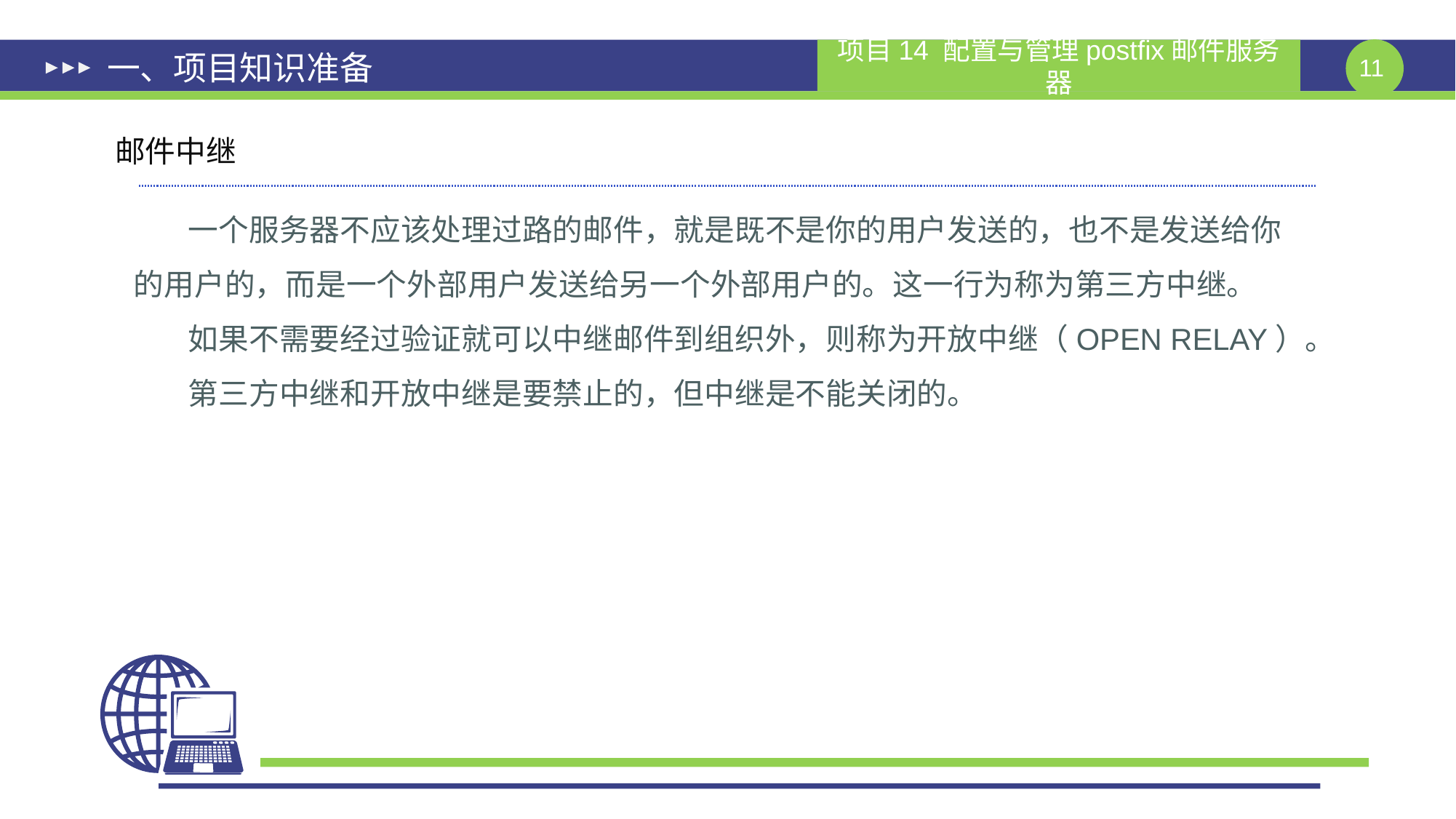

# 一、项目知识准备
邮件中继

一个服务器不应该处理过路的邮件，就是既不是你的用户发送的，也不是发送给你的用户的，而是一个外部用户发送给另一个外部用户的。这一行为称为第三方中继。
如果不需要经过验证就可以中继邮件到组织外，则称为开放中继（OPEN RELAY）。
第三方中继和开放中继是要禁止的，但中继是不能关闭的。